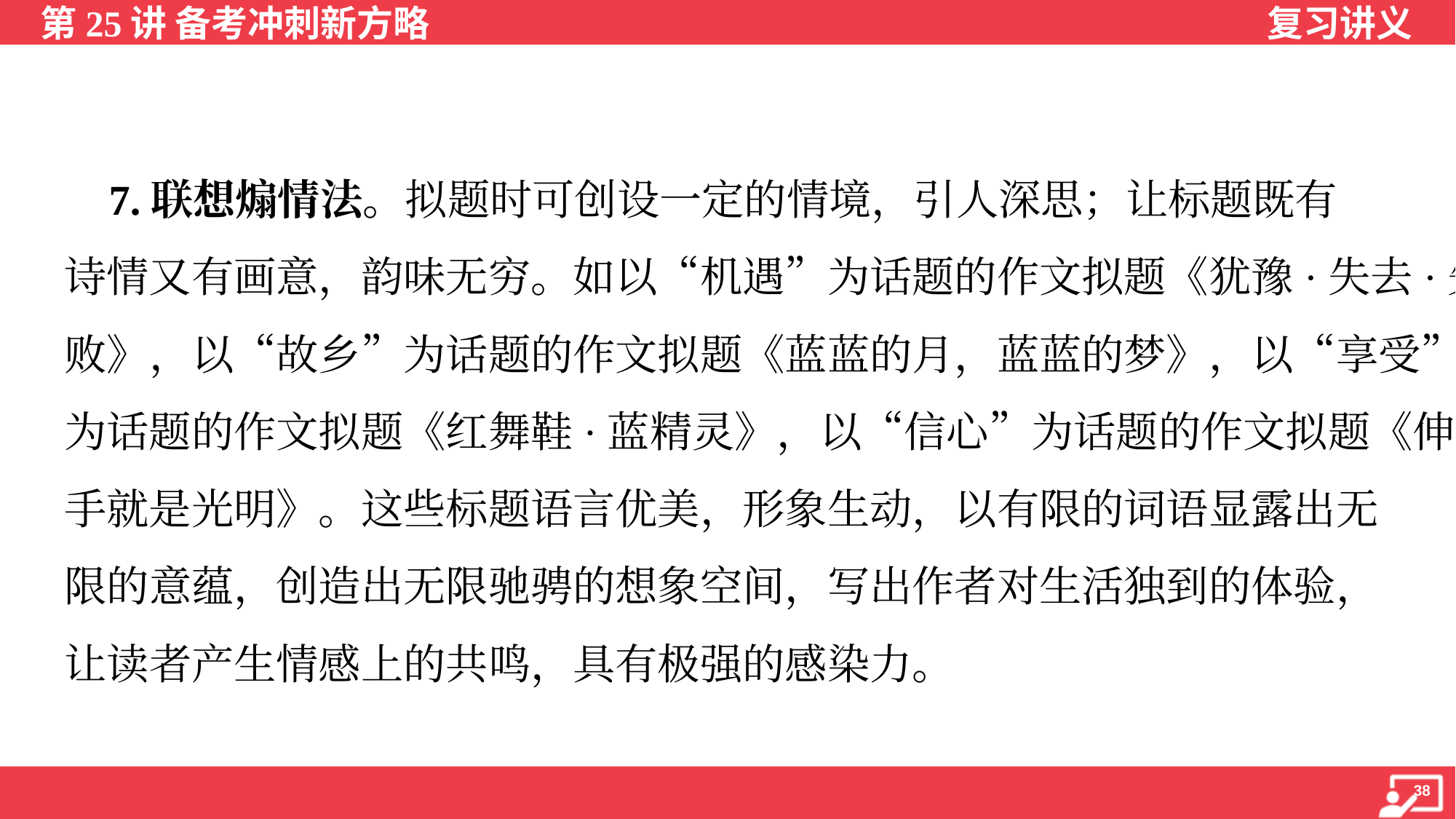

7.联想煽情法。拟题时可创设一定的情境，引人深思；让标题既有
诗情又有画意，韵味无穷。如以“机遇”为话题的作文拟题《犹豫·失去·失
败》，以“故乡”为话题的作文拟题《蓝蓝的月，蓝蓝的梦》，以“享受”
为话题的作文拟题《红舞鞋·蓝精灵》，以“信心”为话题的作文拟题《伸
手就是光明》。这些标题语言优美，形象生动，以有限的词语显露出无
限的意蕴，创造出无限驰骋的想象空间，写出作者对生活独到的体验，
让读者产生情感上的共鸣，具有极强的感染力。